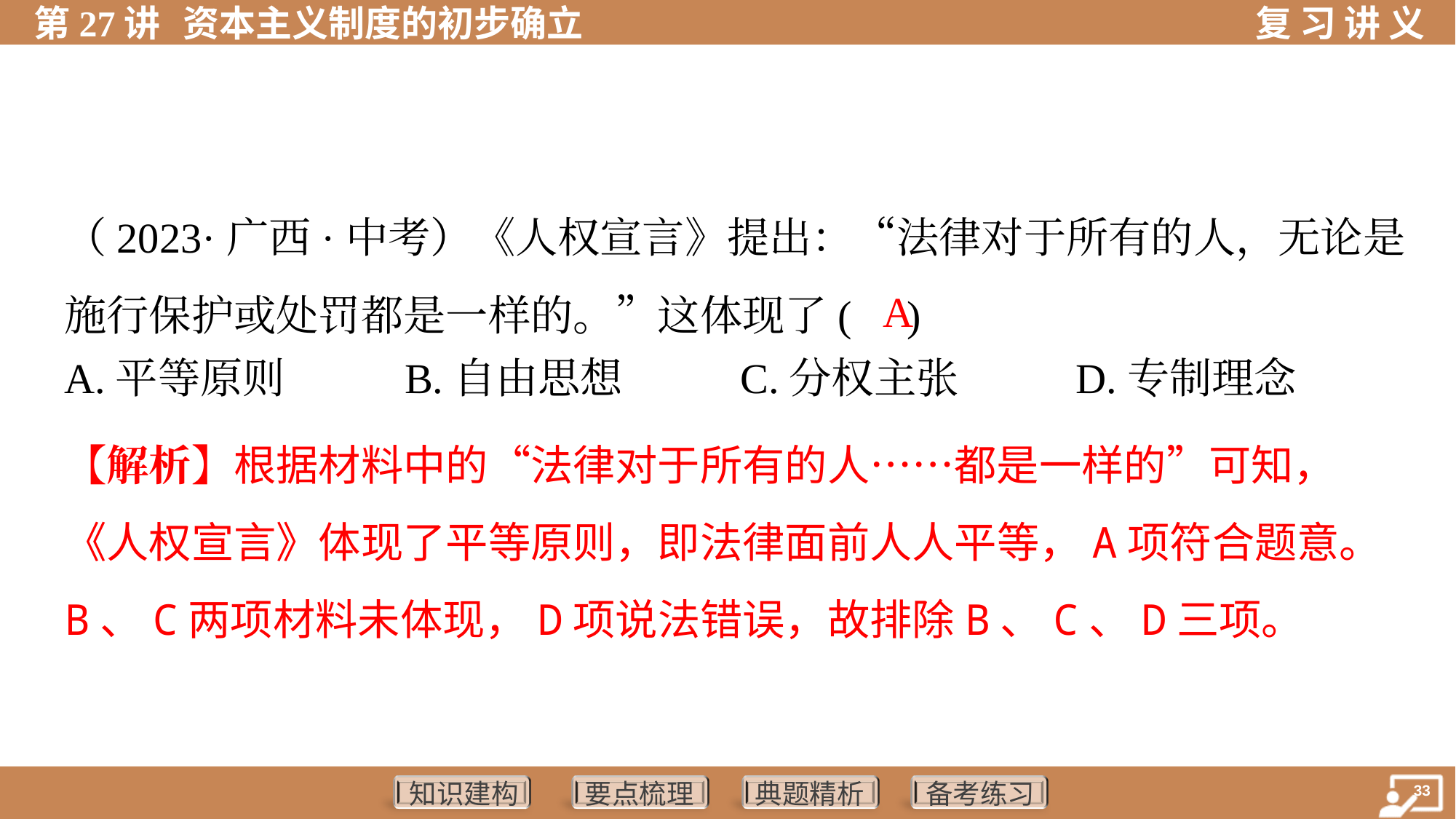

（2023·广西·中考）《人权宣言》提出：“法律对于所有的人，无论是
施行保护或处罚都是一样的。”这体现了(     )
  A
A.平等原则	B.自由思想	C.分权主张	D.专制理念
【解析】根据材料中的“法律对于所有的人……都是一样的”可知，
《人权宣言》体现了平等原则，即法律面前人人平等，A项符合题意。
B、C两项材料未体现，D项说法错误，故排除B、C、D三项。